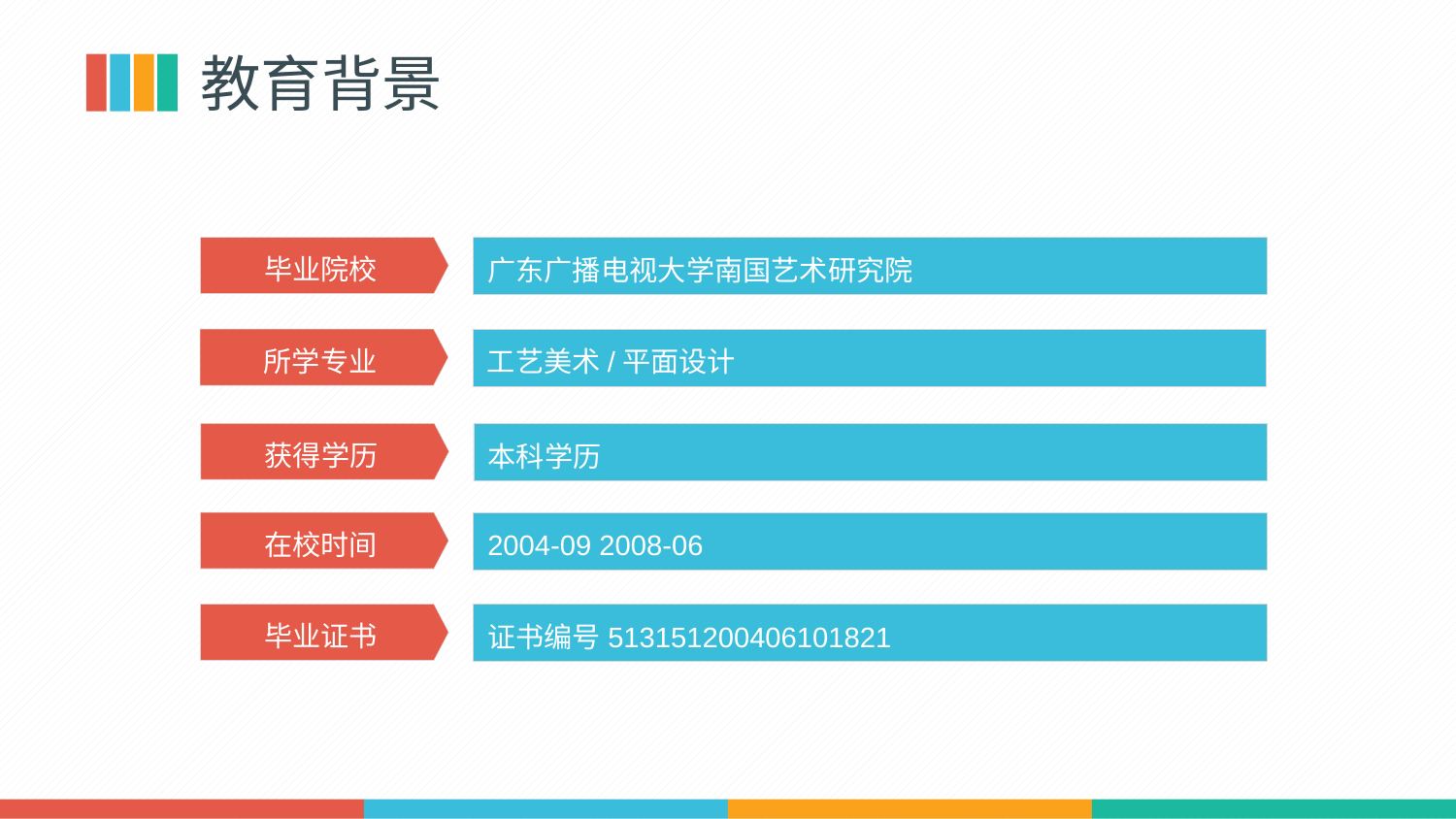

教育背景
广东广播电视大学南国艺术研究院
毕业院校
工艺美术/平面设计
所学专业
本科学历
获得学历
2004-09 2008-06
在校时间
证书编号513151200406101821
毕业证书